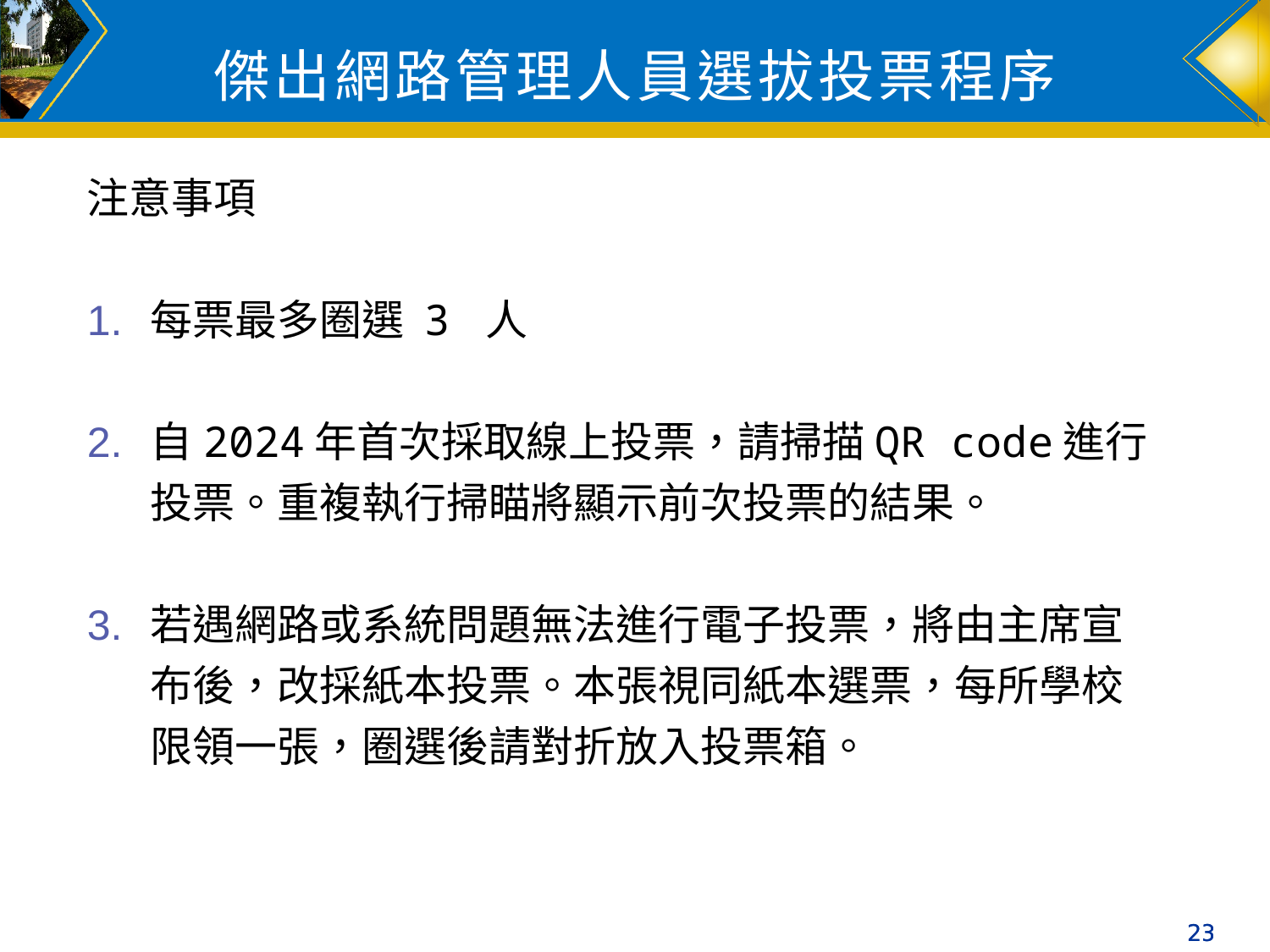

# 傑出網路管理人員選拔投票程序
注意事項

每票最多圈選 3 人

自2024年首次採取線上投票，請掃描QR code進行投票。重複執行掃瞄將顯示前次投票的結果。

若遇網路或系統問題無法進行電子投票，將由主席宣布後，改採紙本投票。本張視同紙本選票，每所學校限領一張，圈選後請對折放入投票箱。
23
23